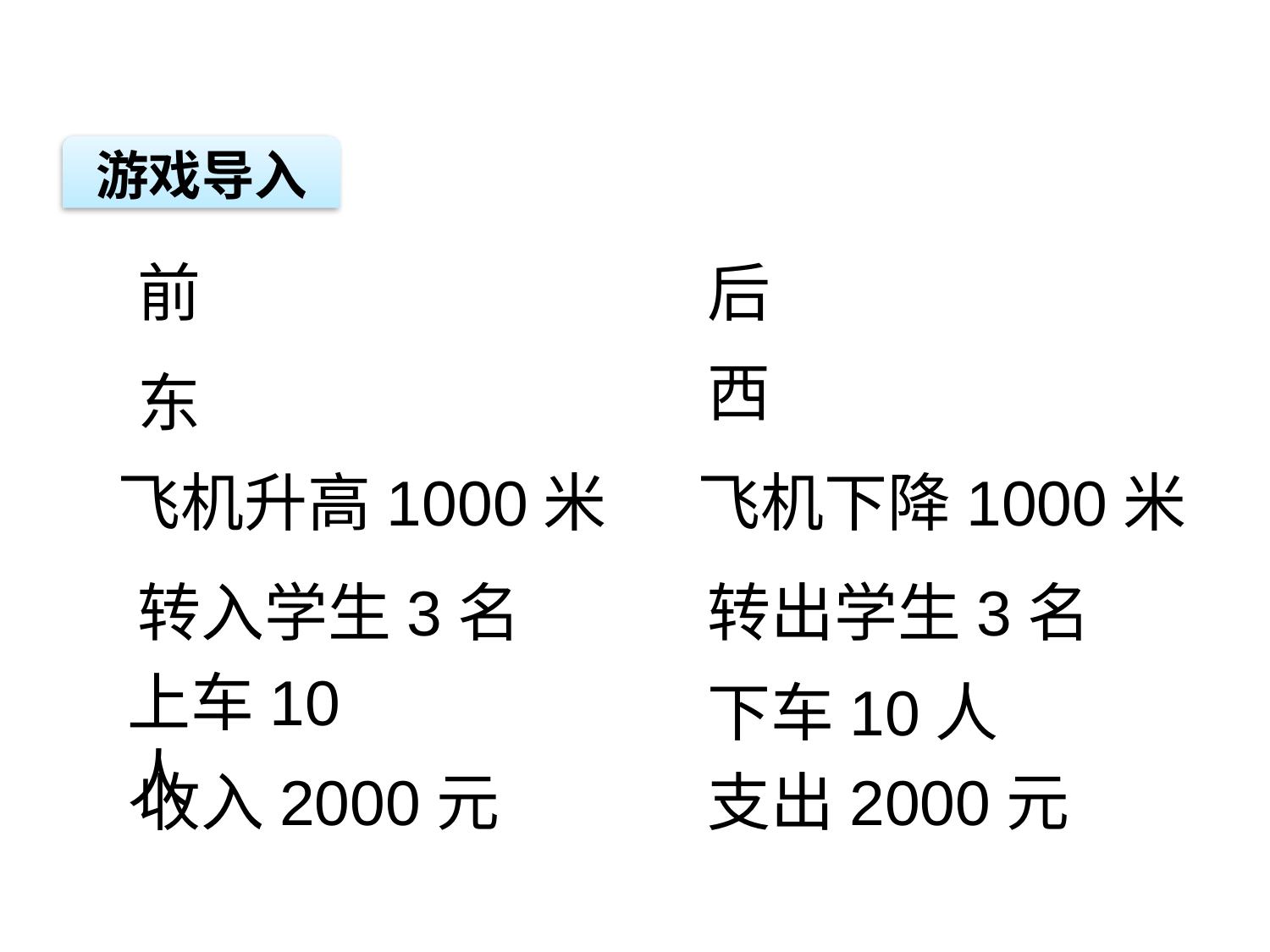

游戏导入
前
后
西
东
飞机升高1000米
飞机下降1000米
转入学生3名
转出学生3名
上车10人
下车10人
收入2000元
支出2000元